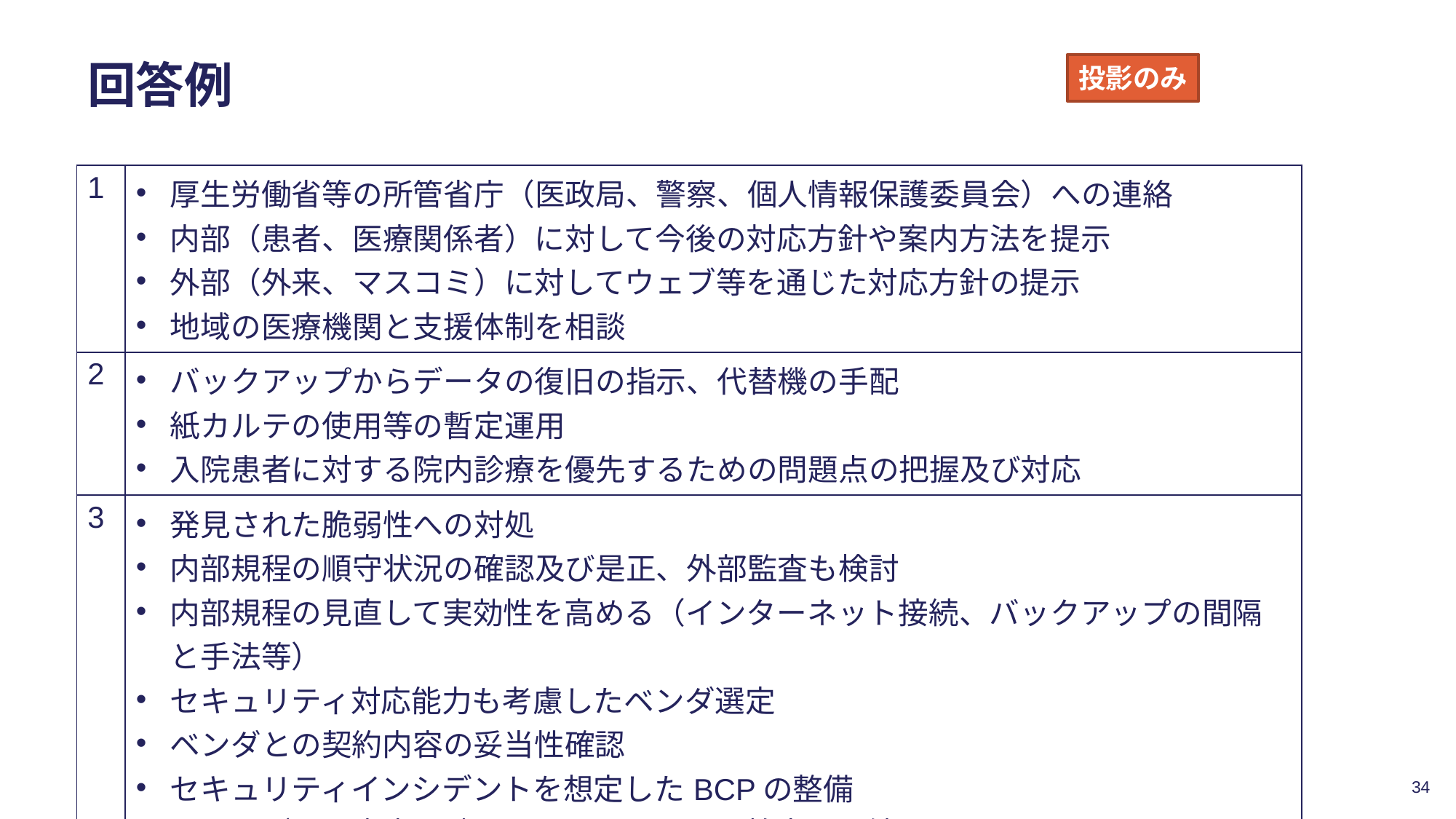

# 回答例
投影のみ
| 1 | 厚生労働省等の所管省庁（医政局、警察、個人情報保護委員会）への連絡 内部（患者、医療関係者）に対して今後の対応方針や案内方法を提示 外部（外来、マスコミ）に対してウェブ等を通じた対応方針の提示 地域の医療機関と支援体制を相談 |
| --- | --- |
| 2 | バックアップからデータの復旧の指示、代替機の手配 紙カルテの使用等の暫定運用 入院患者に対する院内診療を優先するための問題点の把握及び対応 |
| 3 | 発見された脆弱性への対処 内部規程の順守状況の確認及び是正、外部監査も検討 内部規程の見直して実効性を高める（インターネット接続、バックアップの間隔と手法等） セキュリティ対応能力も考慮したベンダ選定 ベンダとの契約内容の妥当性確認 セキュリティインシデントを想定したBCPの整備 インシデント内容を踏まえたセキュリティ教育、訓練 説明責任を果たせる仕組みの構築（広報マニュアル整備、弁護士への相談等） |
34